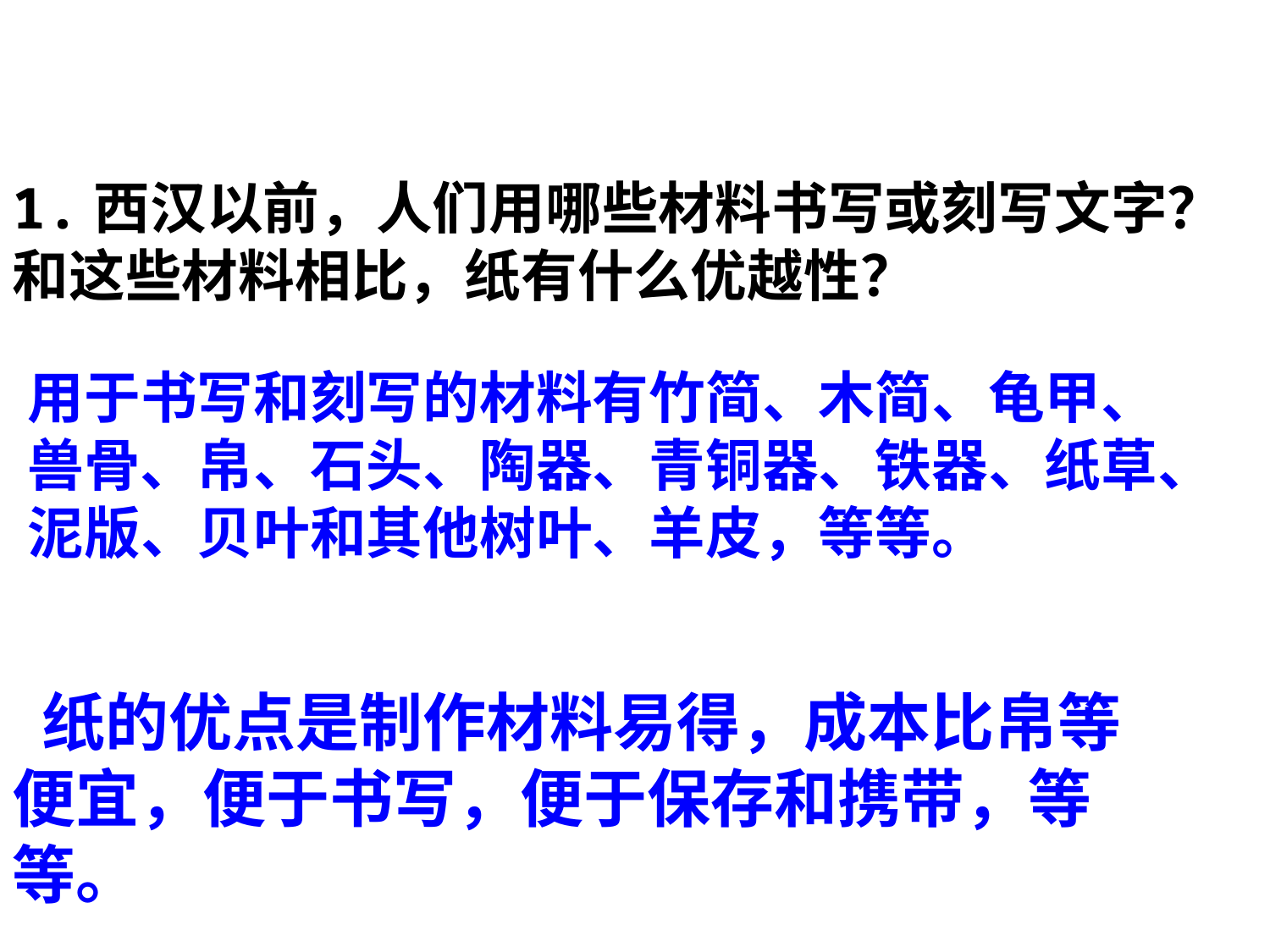

1.西汉以前，人们用哪些材料书写或刻写文字？和这些材料相比，纸有什么优越性？
用于书写和刻写的材料有竹简、木简、龟甲、兽骨、帛、石头、陶器、青铜器、铁器、纸草、泥版、贝叶和其他树叶、羊皮，等等。
 纸的优点是制作材料易得，成本比帛等便宜，便于书写，便于保存和携带，等等。